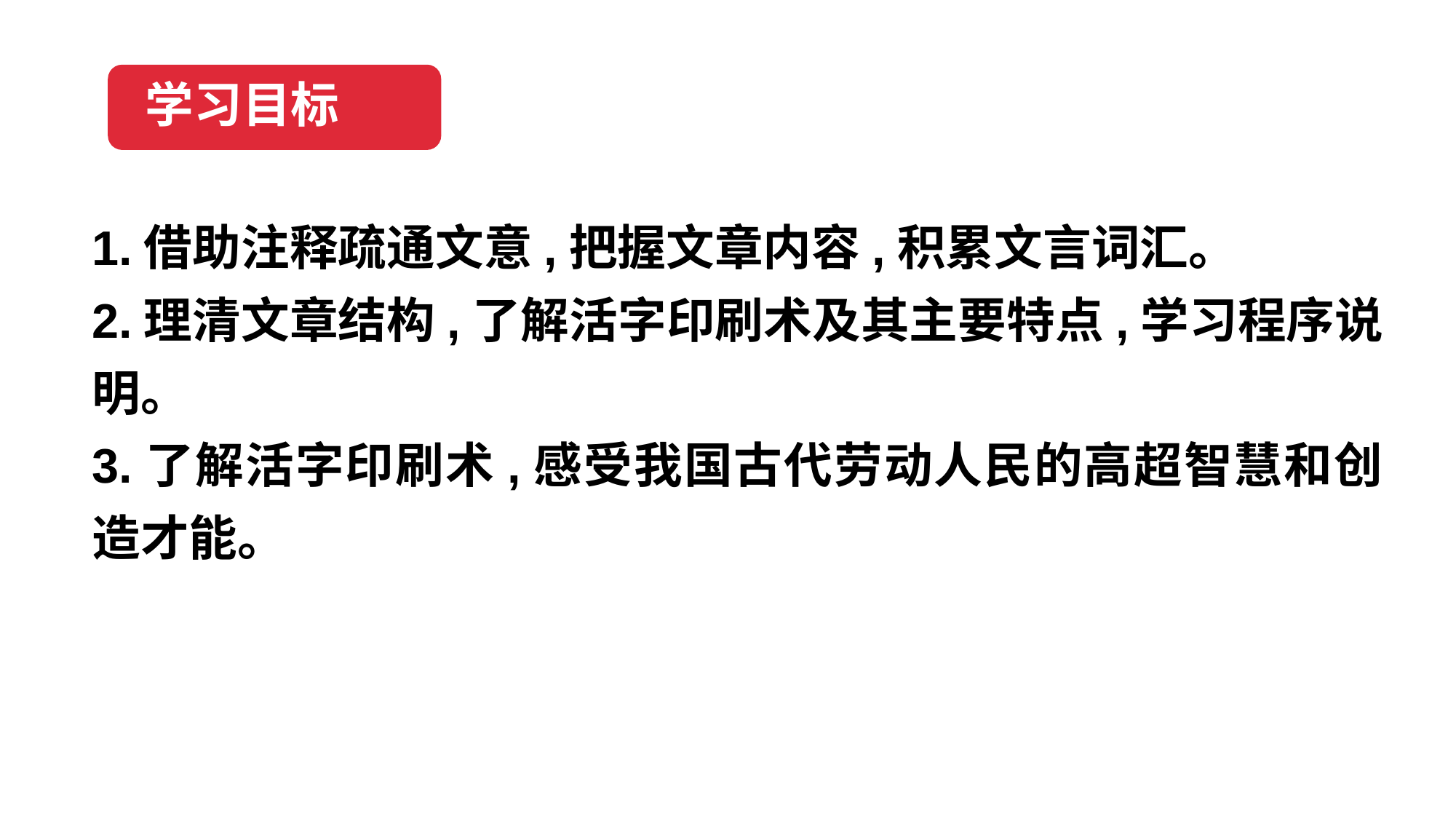

学习目标
1.借助注释疏通文意,把握文章内容,积累文言词汇。
2.理清文章结构,了解活字印刷术及其主要特点,学习程序说明。
3.了解活字印刷术,感受我国古代劳动人民的高超智慧和创造才能。